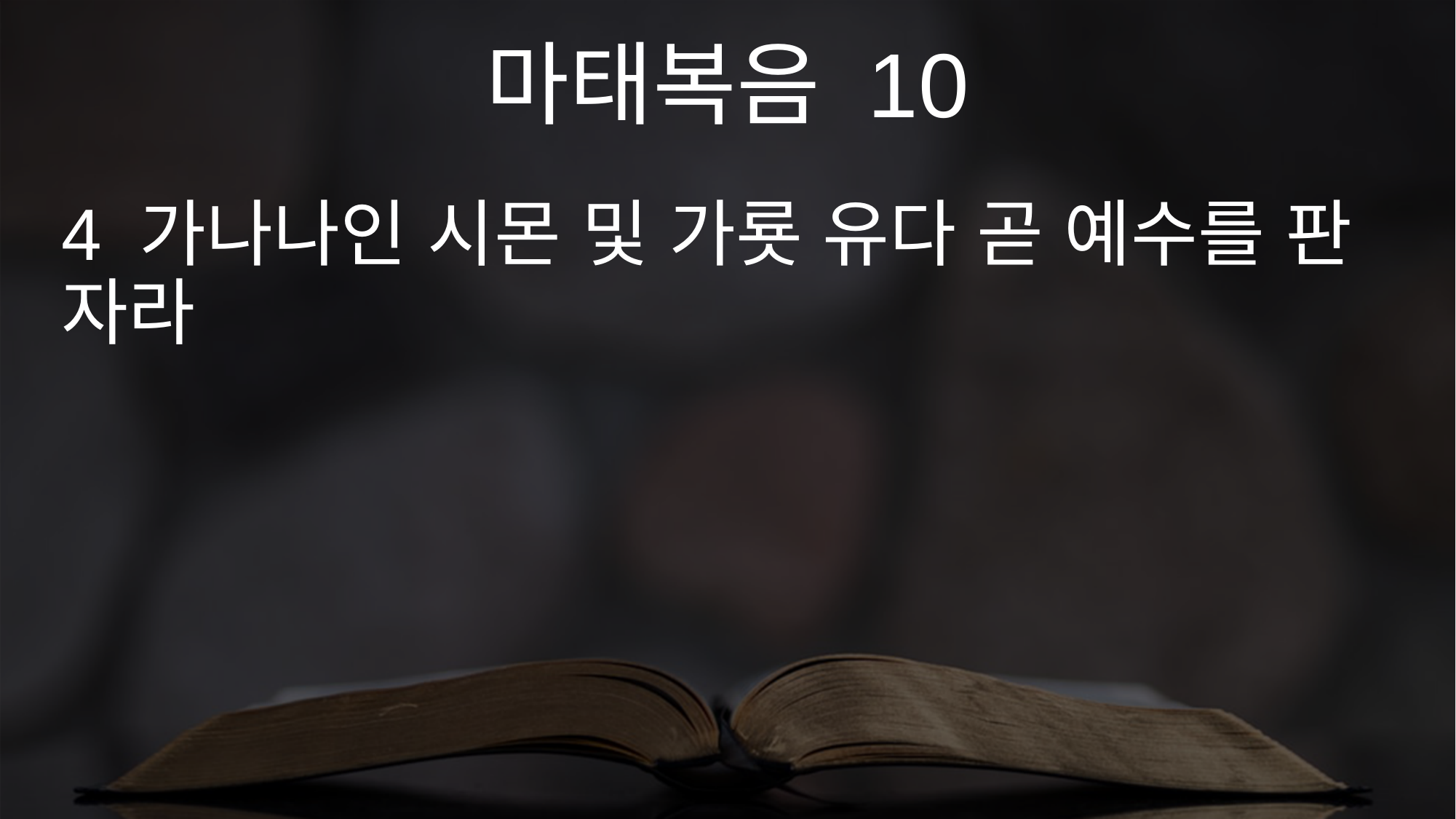

마태복음 10
4 가나나인 시몬 및 가룟 유다 곧 예수를 판 자라